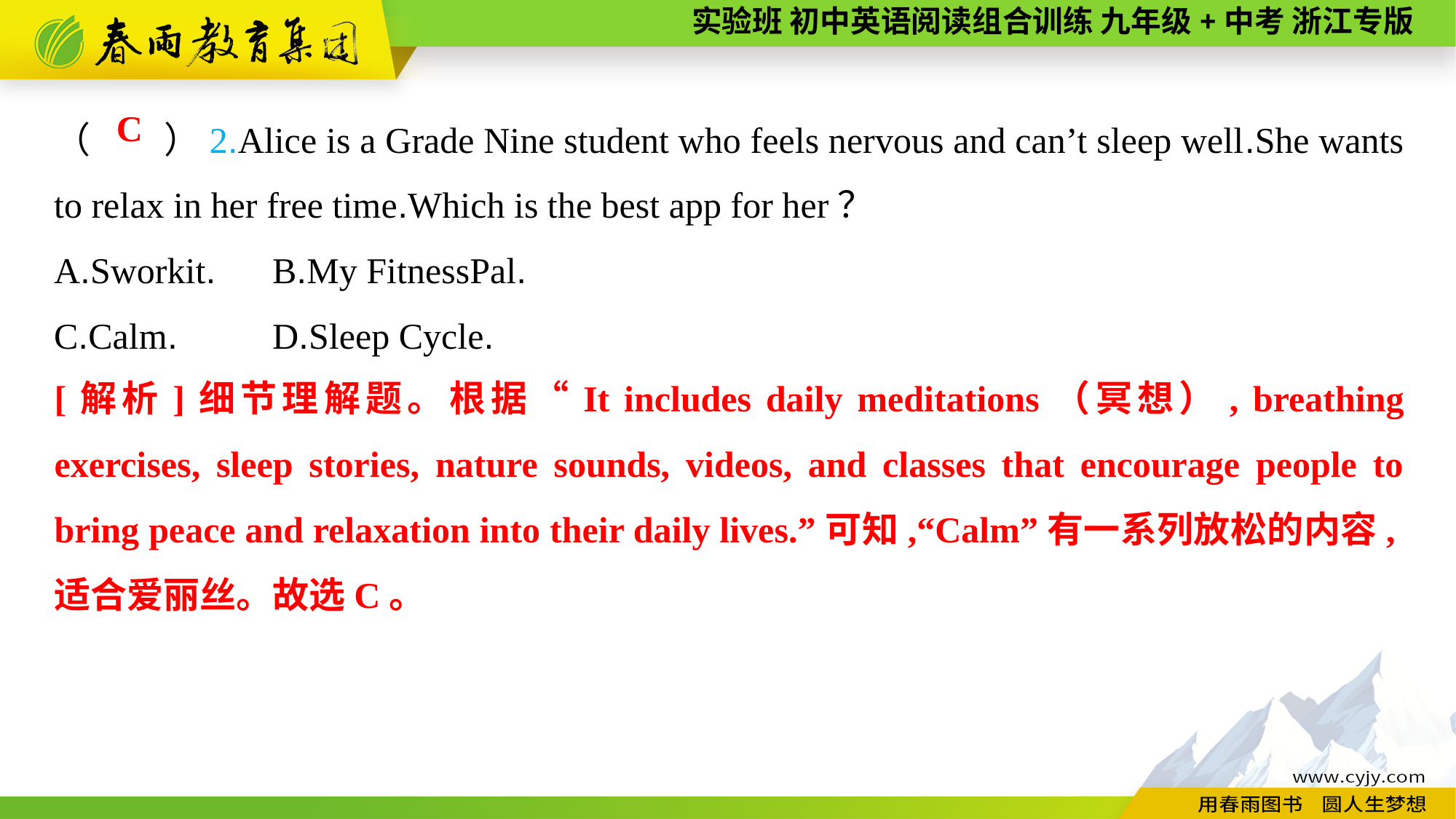

（　　）2.Alice is a Grade Nine student who feels nervous and can’t sleep well.She wants to relax in her free time.Which is the best app for her？
A.Sworkit.	B.My FitnessPal.
C.Calm.	D.Sleep Cycle.
C
[解析]细节理解题。根据“It includes daily meditations（冥想）, breathing exercises, sleep stories, nature sounds, videos, and classes that encourage people to bring peace and relaxation into their daily lives.”可知,“Calm”有一系列放松的内容,适合爱丽丝。故选C。